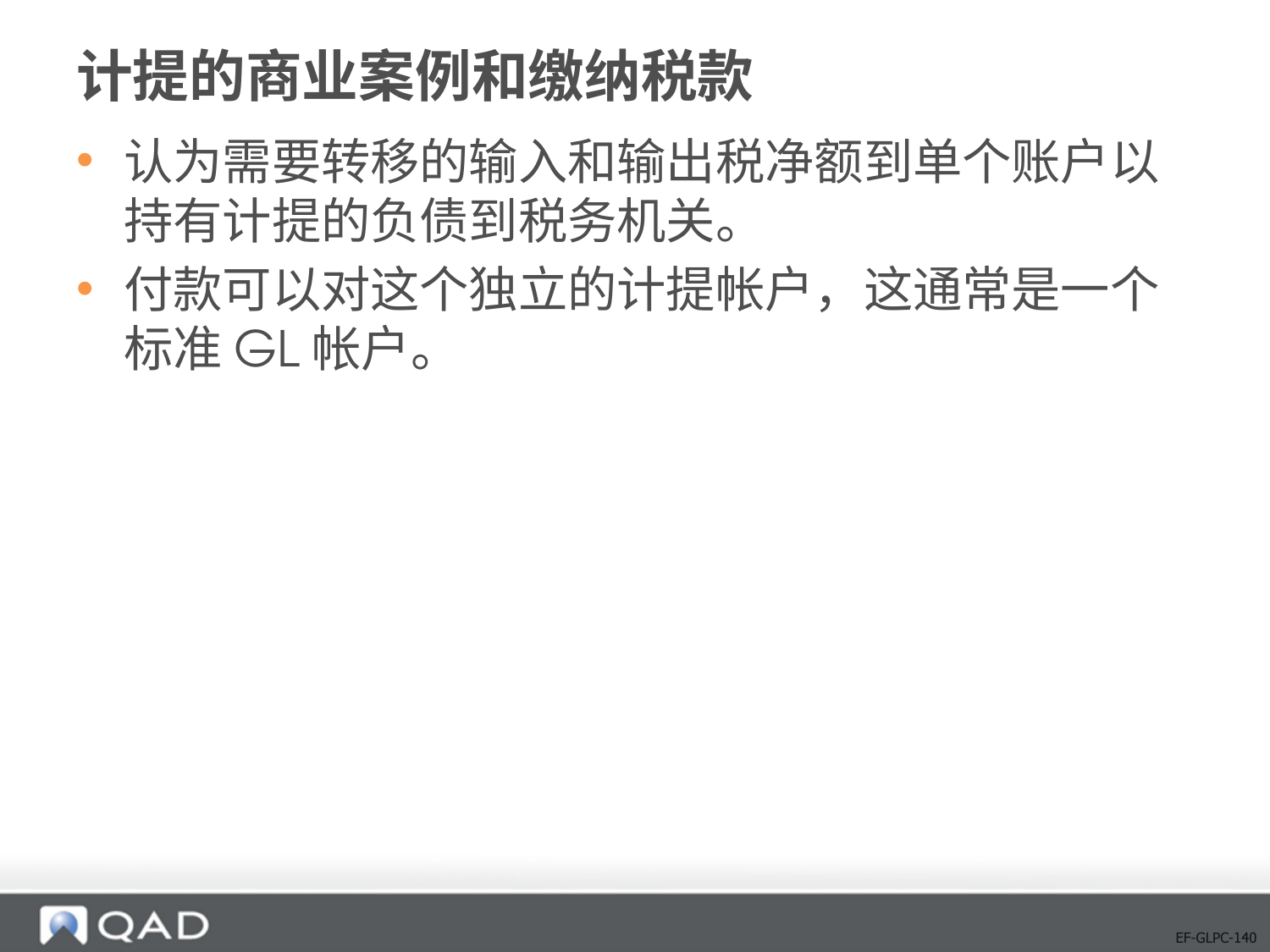

# 计提的商业案例和缴纳税款
认为需要转移的输入和输出税净额到单个账户以持有计提的负债到税务机关。
付款可以对这个独立的计提帐户，这通常是一个标准GL帐户。
EF-GLPC-140